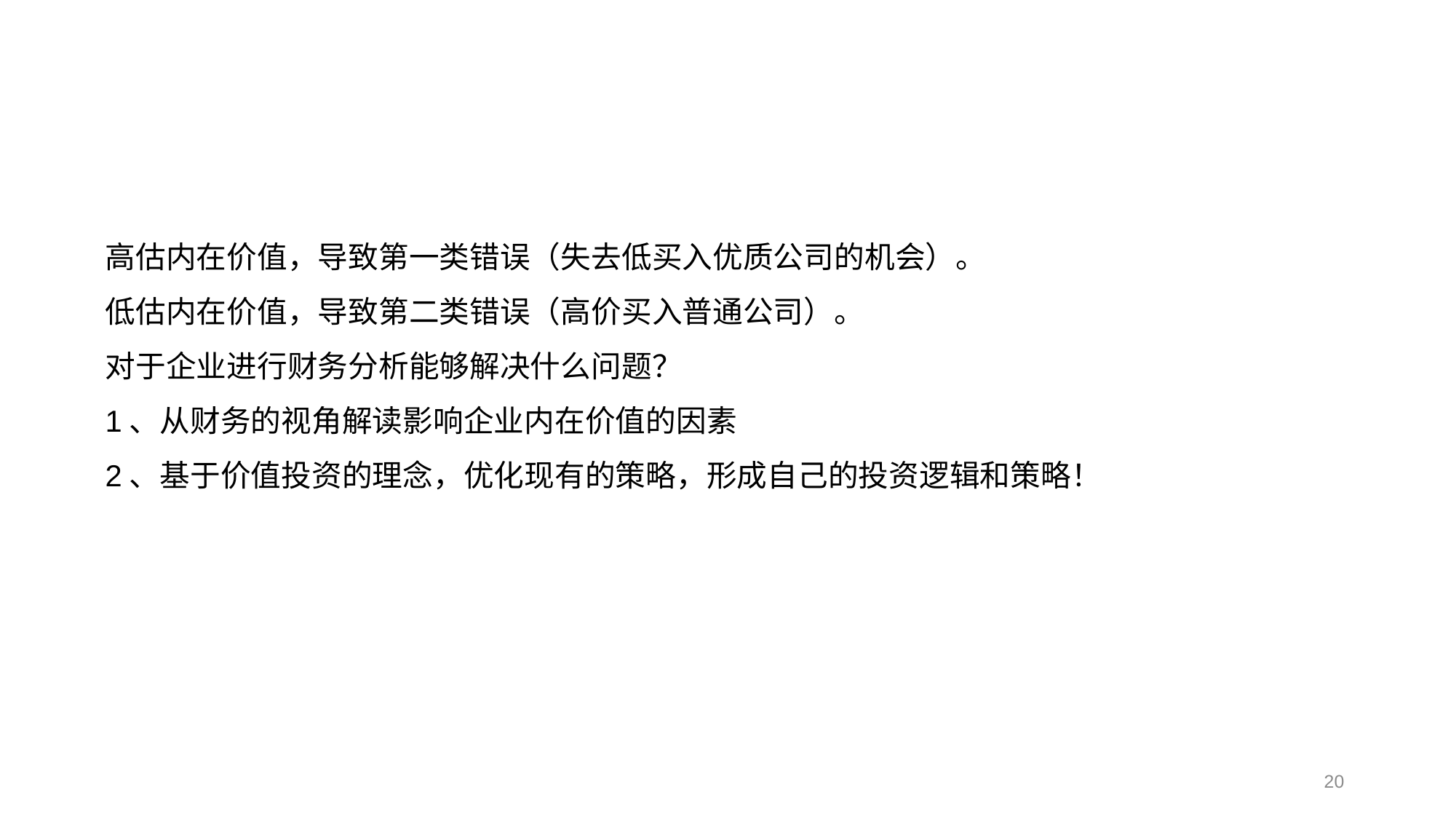

高估内在价值，导致第一类错误（失去低买入优质公司的机会）。
低估内在价值，导致第二类错误（高价买入普通公司）。
对于企业进行财务分析能够解决什么问题？
1、从财务的视角解读影响企业内在价值的因素
2、基于价值投资的理念，优化现有的策略，形成自己的投资逻辑和策略！
20